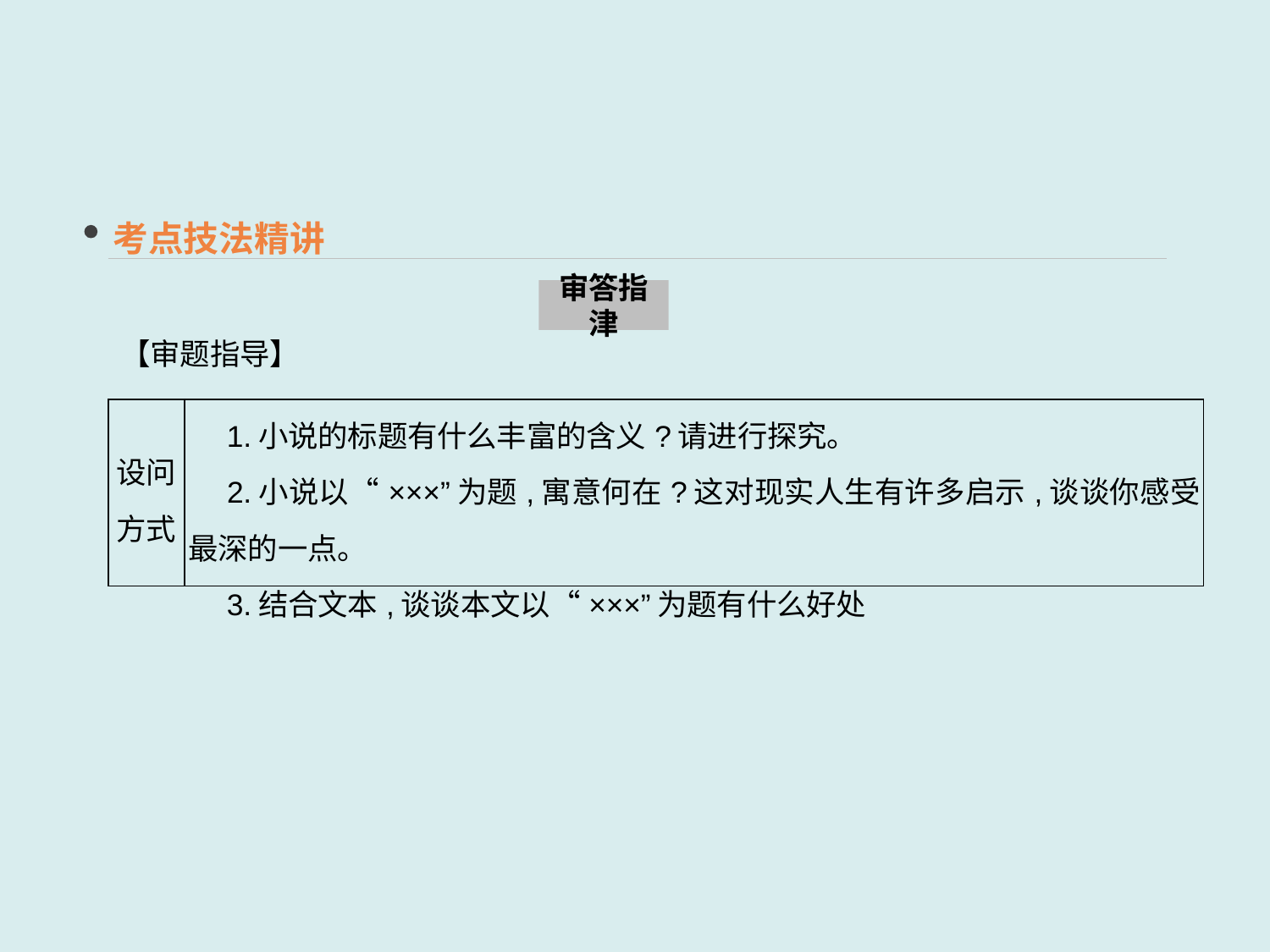

考点技法精讲

审答指津
【审题指导】
| 设问 方式 | 1.小说的标题有什么丰富的含义?请进行探究。 　2.小说以“×××”为题,寓意何在?这对现实人生有许多启示,谈谈你感受最深的一点。 　3.结合文本,谈谈本文以“×××”为题有什么好处 |
| --- | --- |